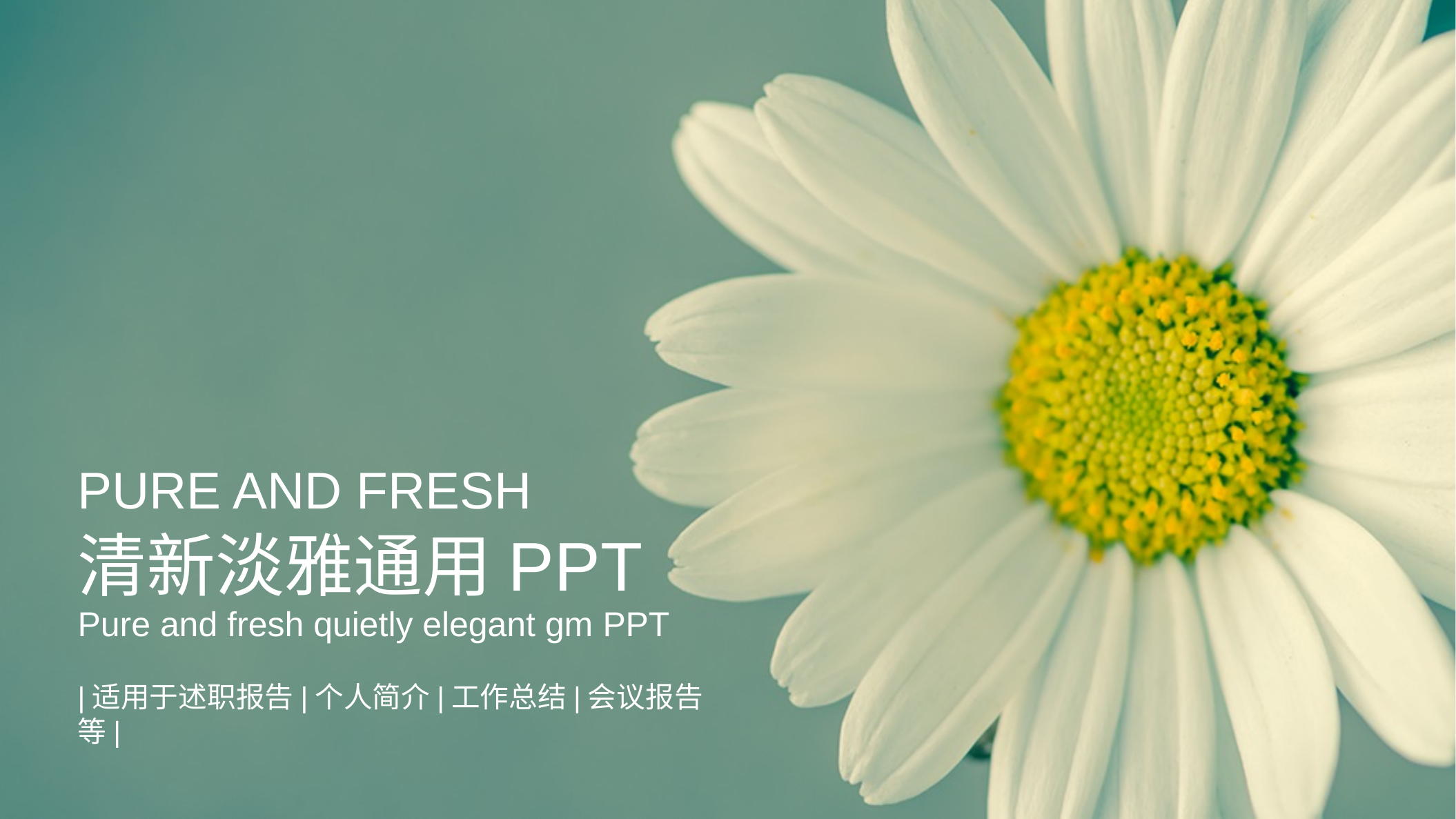

Pure and fresh
清新淡雅通用PPT
Pure and fresh quietly elegant gm PPT
|适用于述职报告|个人简介|工作总结|会议报告等|